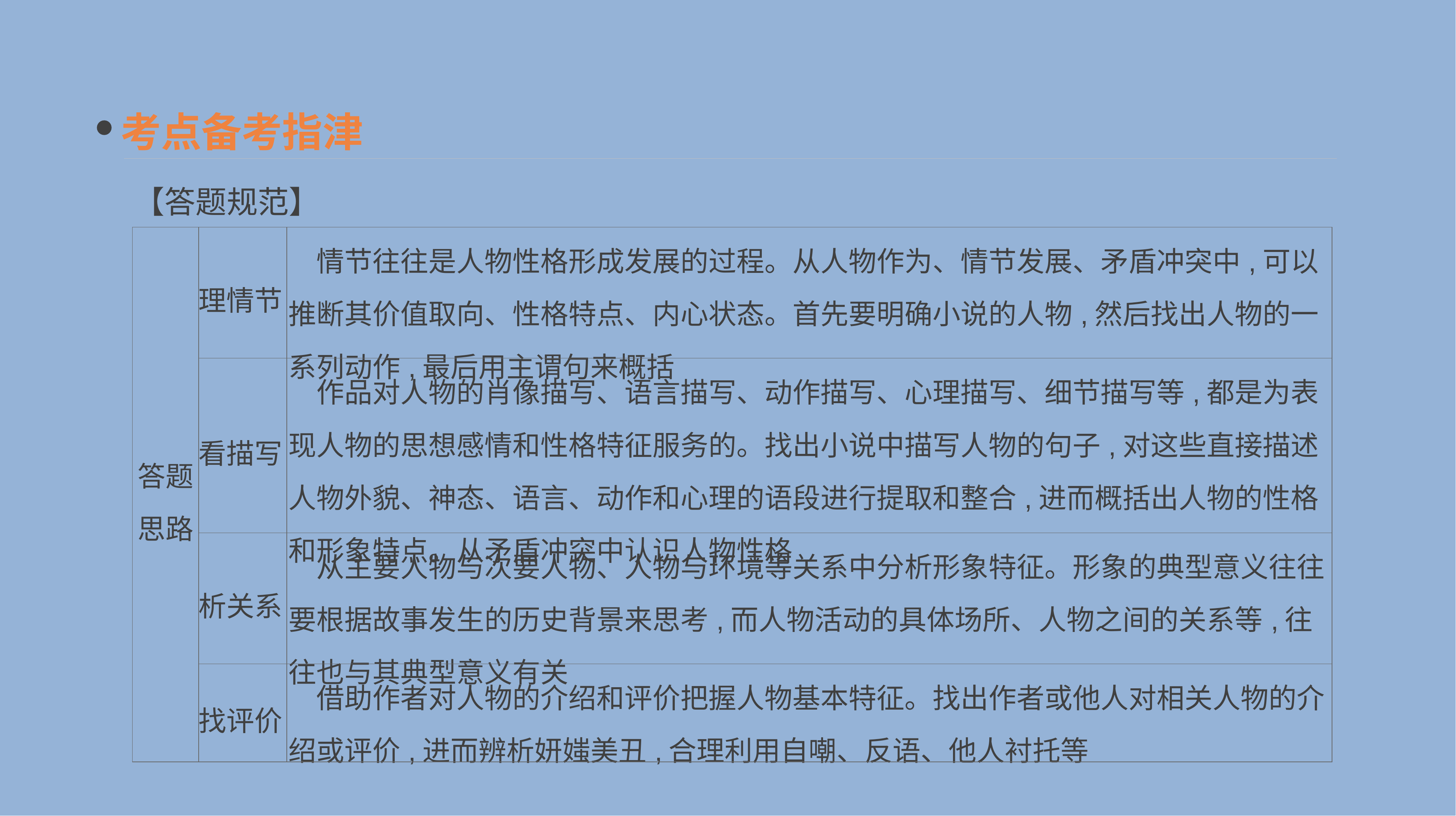

考点备考指津

【答题规范】
| 答题 思路 | 理情节 | 情节往往是人物性格形成发展的过程。从人物作为、情节发展、矛盾冲突中,可以推断其价值取向、性格特点、内心状态。首先要明确小说的人物,然后找出人物的一系列动作,最后用主谓句来概括 |
| --- | --- | --- |
|  | 看描写 | 作品对人物的肖像描写、语言描写、动作描写、心理描写、细节描写等,都是为表现人物的思想感情和性格特征服务的。找出小说中描写人物的句子,对这些直接描述人物外貌、神态、语言、动作和心理的语段进行提取和整合,进而概括出人物的性格和形象特点。从矛盾冲突中认识人物性格 |
|  | 析关系 | 从主要人物与次要人物、人物与环境等关系中分析形象特征。形象的典型意义往往要根据故事发生的历史背景来思考,而人物活动的具体场所、人物之间的关系等,往往也与其典型意义有关 |
|  | 找评价 | 借助作者对人物的介绍和评价把握人物基本特征。找出作者或他人对相关人物的介绍或评价,进而辨析妍媸美丑,合理利用自嘲、反语、他人衬托等 |